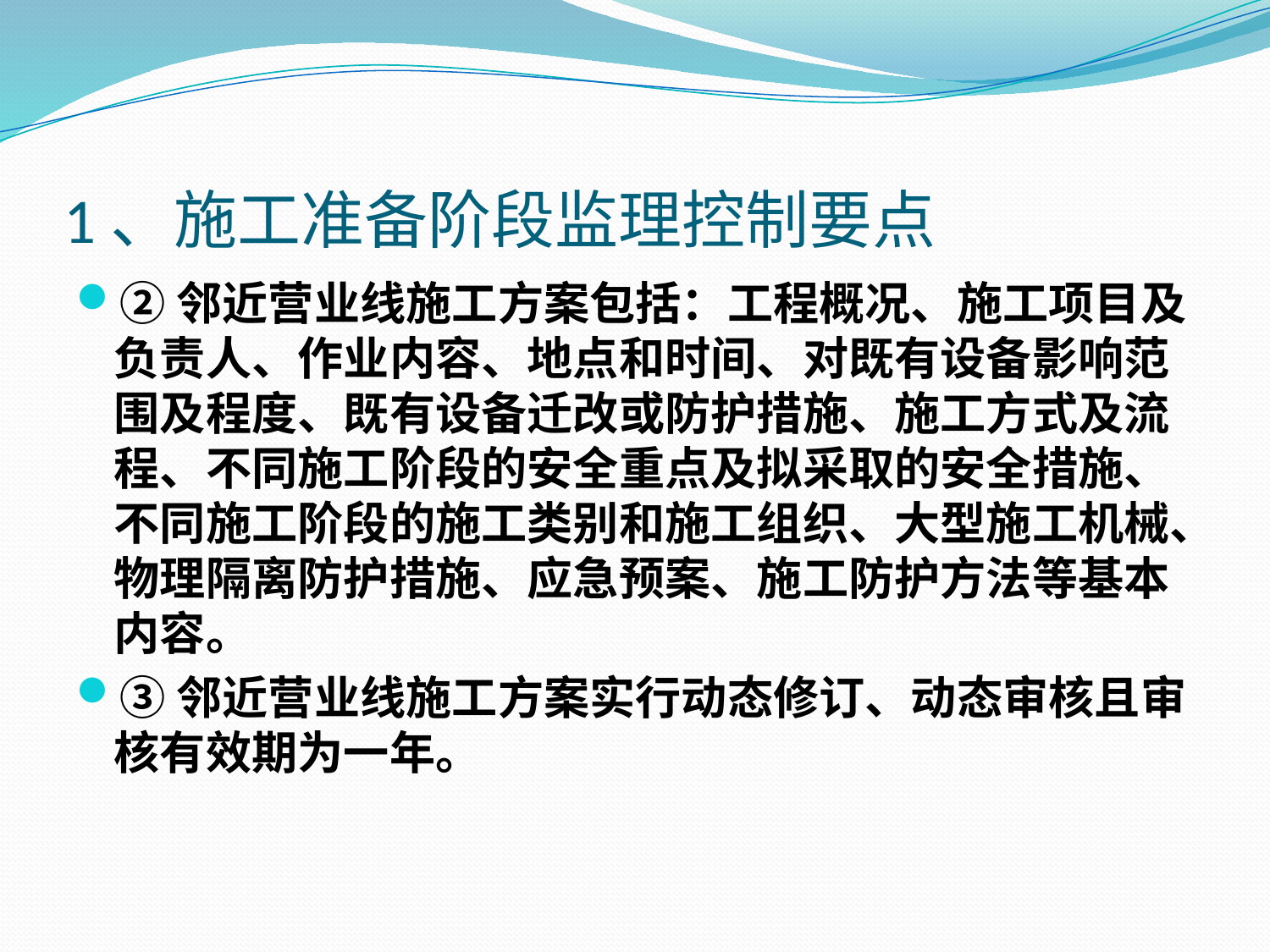

# 1、施工准备阶段监理控制要点
②邻近营业线施工方案包括：工程概况、施工项目及负责人、作业内容、地点和时间、对既有设备影响范围及程度、既有设备迁改或防护措施、施工方式及流程、不同施工阶段的安全重点及拟采取的安全措施、不同施工阶段的施工类别和施工组织、大型施工机械、物理隔离防护措施、应急预案、施工防护方法等基本内容。
③邻近营业线施工方案实行动态修订、动态审核且审核有效期为一年。